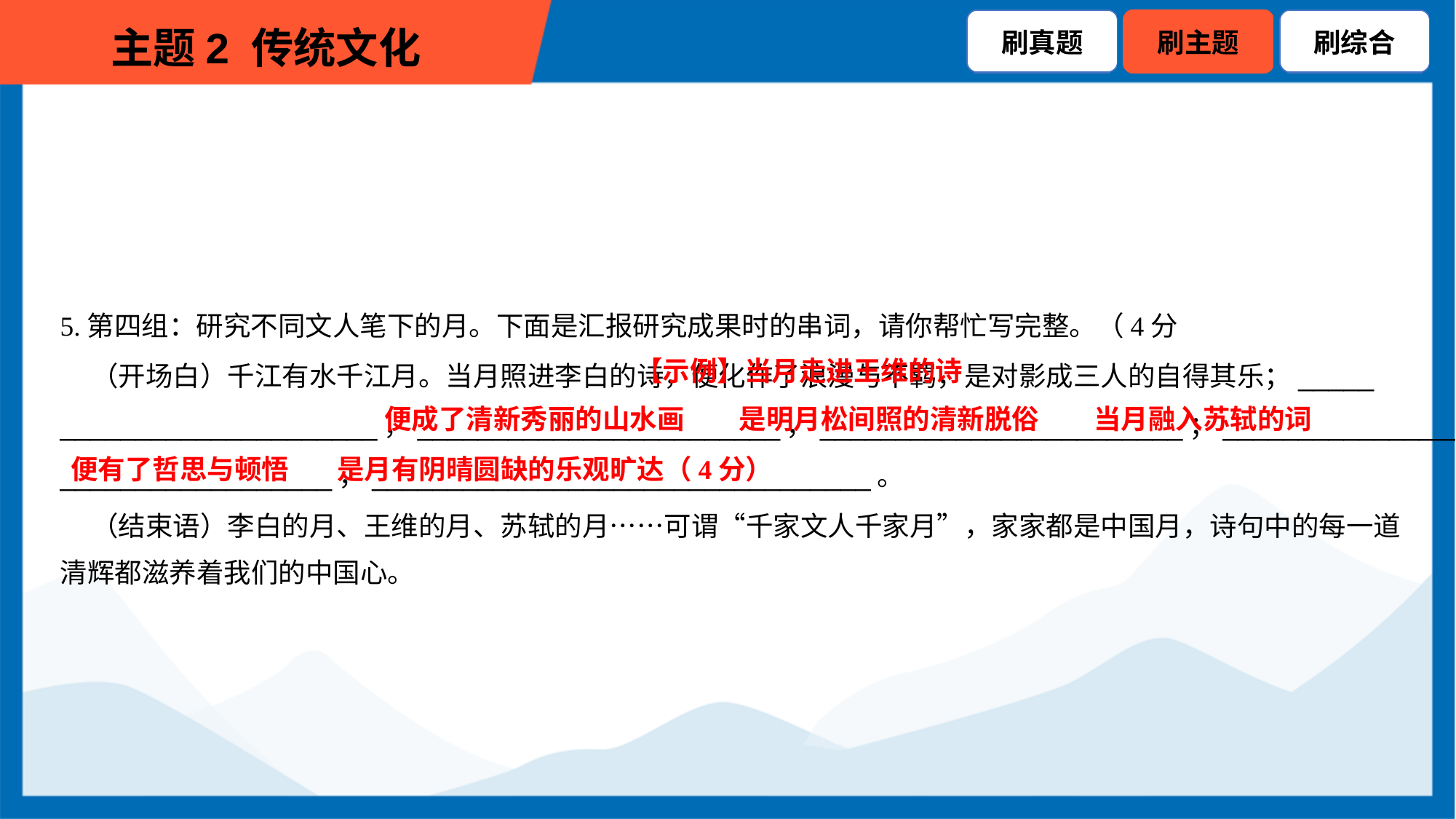

5.第四组：研究不同文人笔下的月。下面是汇报研究成果时的串词，请你帮忙写完整。（4分
    （开场白）千江有水千江月。当月照进李白的诗，便化作了浪漫与不羁，是对影成三人的自得其乐；_____
_____________________，________________________，________________________；__________________，
__________________，_________________________________。
    （结束语）李白的月、王维的月、苏轼的月……可谓“千家文人千家月”，家家都是中国月，诗句中的每一道
清辉都滋养着我们的中国心。
                                                                                            【示例】当月走进王维的诗
便成了清新秀丽的山水画
是明月松间照的清新脱俗
当月融入苏轼的词
便有了哲思与顿悟
是月有阴晴圆缺的乐观旷达（4分）